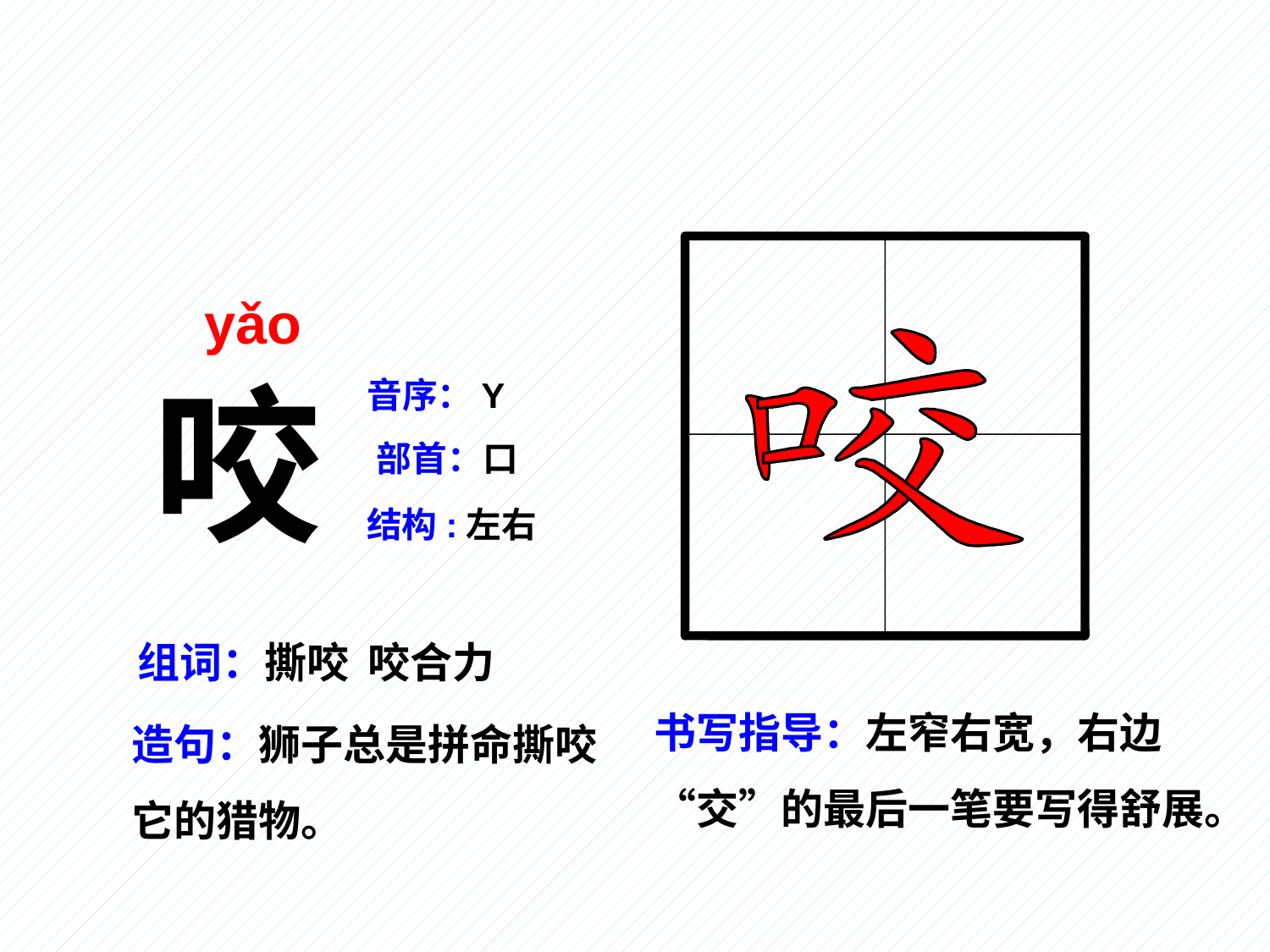

yǎo

咬
音序：Y

部首：口

结构:左右
组词：撕咬  咬合力
书写指导：左窄右宽，右边“交”的最后一笔要写得舒展。
造句：狮子总是拼命撕咬它的猎物。